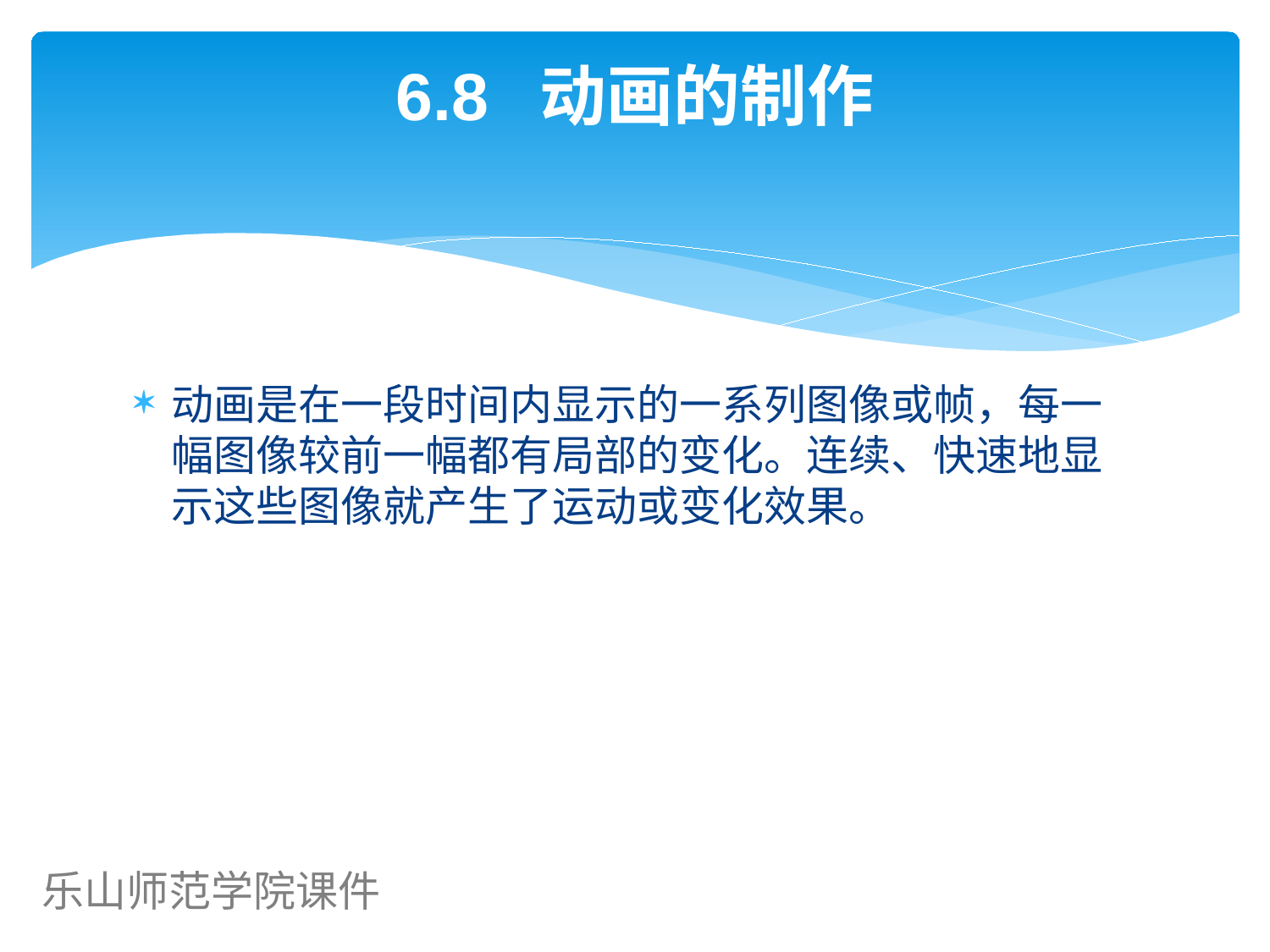

# 6.8  动画的制作
动画是在一段时间内显示的一系列图像或帧，每一幅图像较前一幅都有局部的变化。连续、快速地显示这些图像就产生了运动或变化效果。